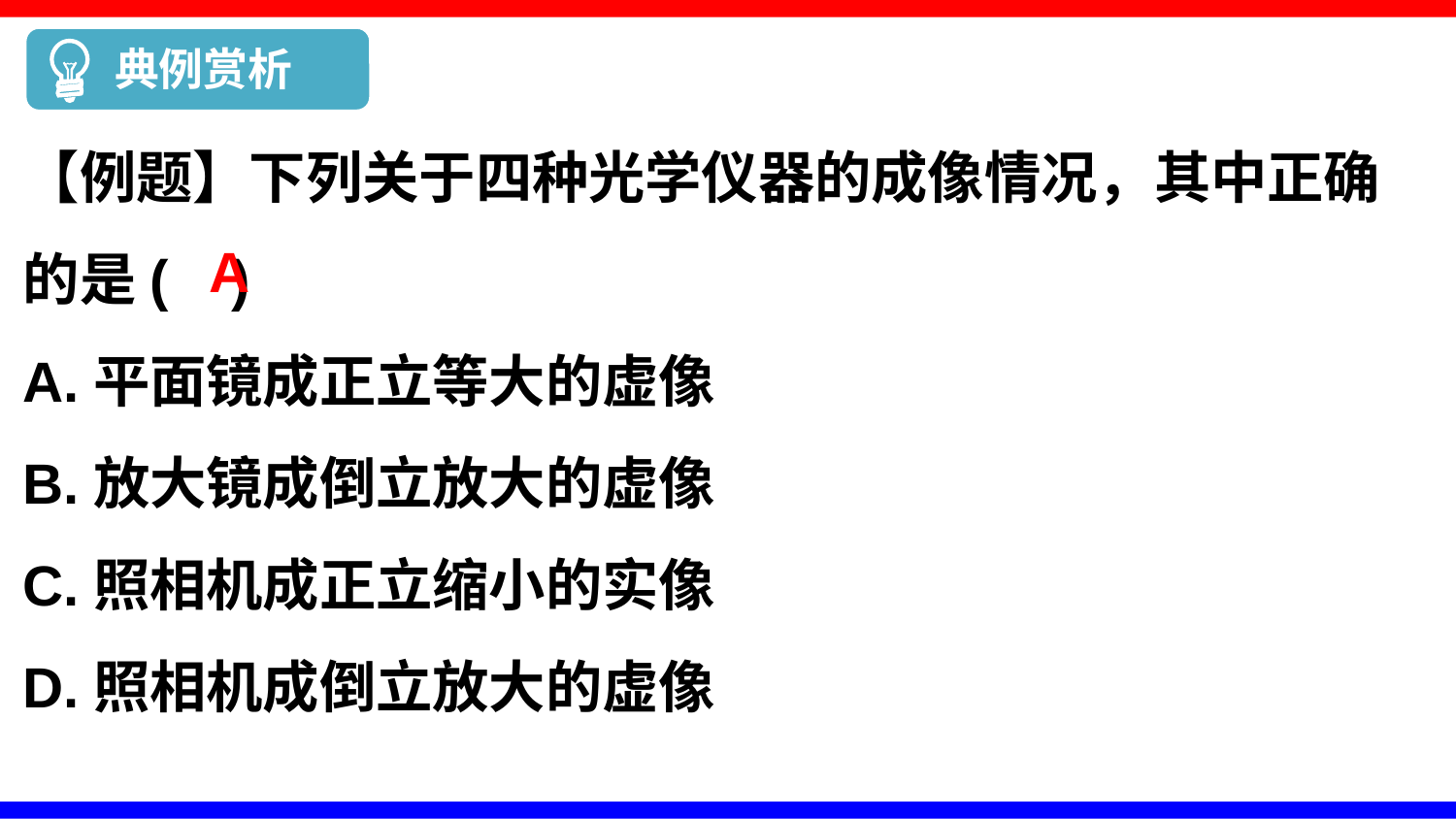

典例赏析

【例题】下列关于四种光学仪器的成像情况，其中正确的是(    )
A.平面镜成正立等大的虚像
B.放大镜成倒立放大的虚像
C.照相机成正立缩小的实像
D.照相机成倒立放大的虚像
A